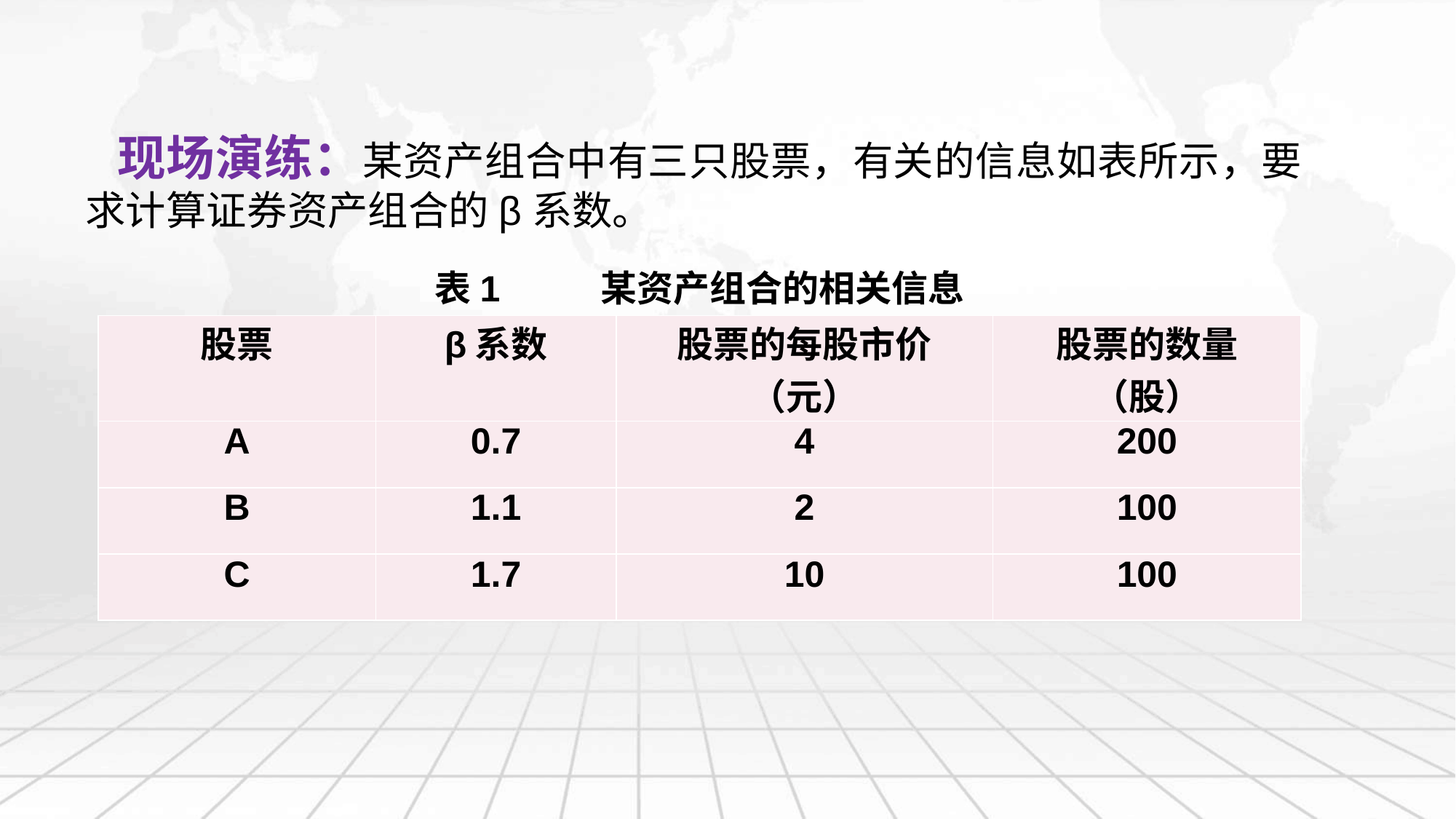

现场演练：某资产组合中有三只股票，有关的信息如表所示，要求计算证券资产组合的β系数。
表1         某资产组合的相关信息
| 股票 | β系数 | 股票的每股市价（元） | 股票的数量（股） |
| --- | --- | --- | --- |
| A | 0.7 | 4 | 200 |
| B | 1.1 | 2 | 100 |
| C | 1.7 | 10 | 100 |